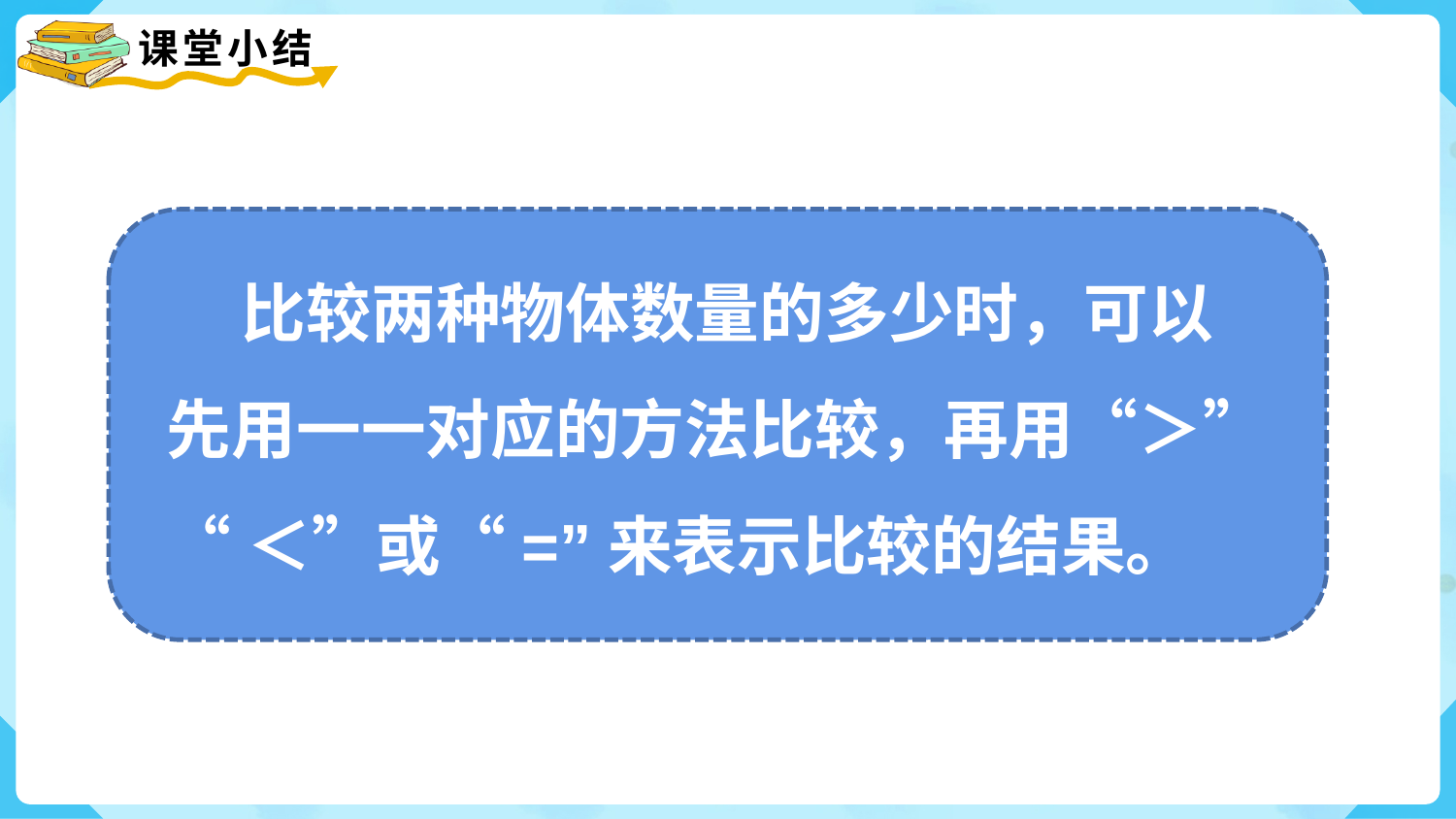

比较两种物体数量的多少时，可以
先用一一对应的方法比较，再用“＞”
“＜”或“=”来表示比较的结果。